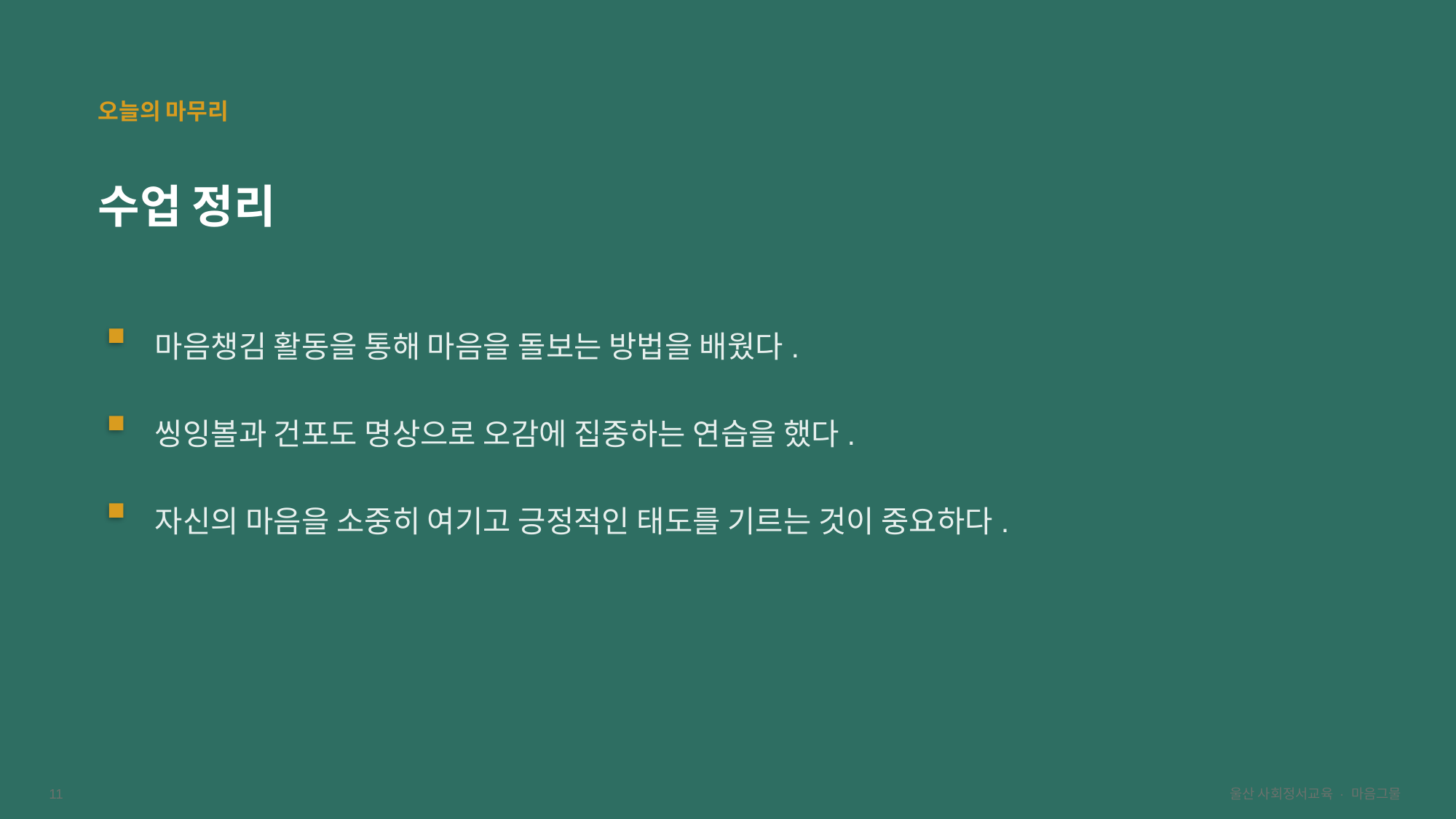

오늘의 마무리
수업 정리
마음챙김 활동을 통해 마음을 돌보는 방법을 배웠다.

씽잉볼과 건포도 명상으로 오감에 집중하는 연습을 했다.

자신의 마음을 소중히 여기고 긍정적인 태도를 기르는 것이 중요하다.

11
울산 사회정서교육 · 마음그물